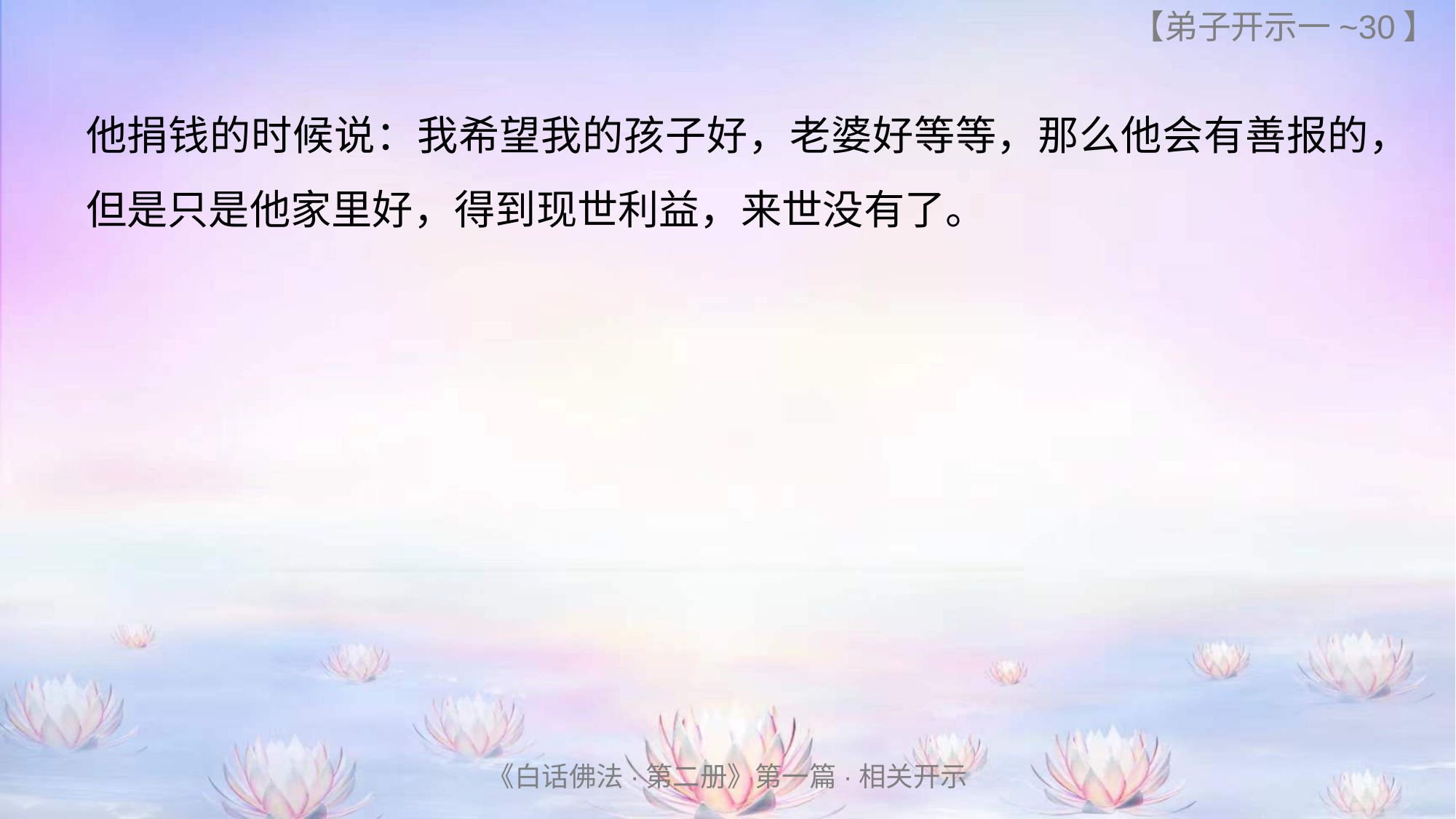

# 【弟子开示一~30】
他捐钱的时候说：我希望我的孩子好，老婆好等等，那么他会有善报的，但是只是他家里好，得到现世利益，来世没有了。
《白话佛法·第二册》第一篇·相关开示